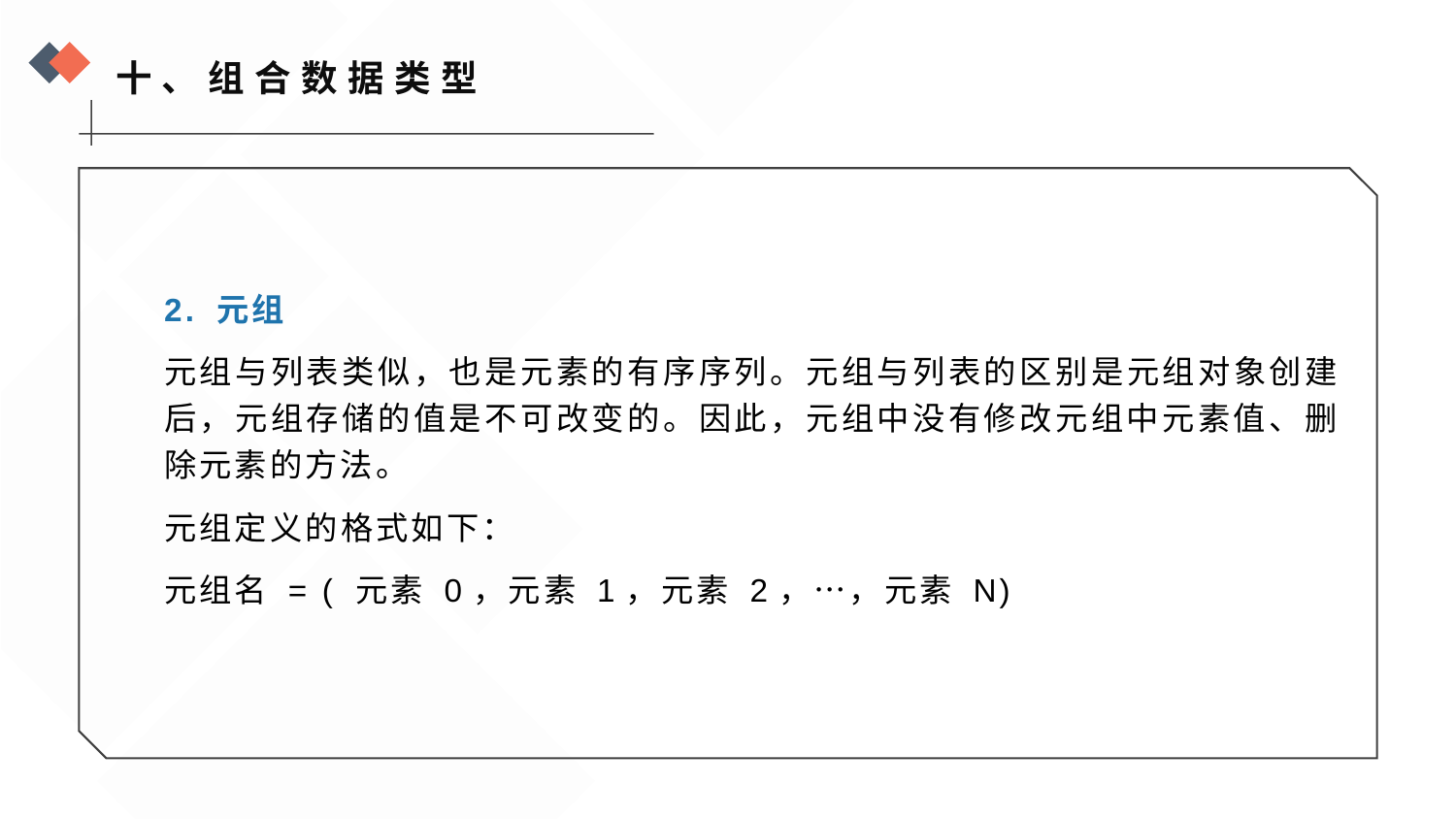

十、组合数据类型

2. 元组
元组与列表类似，也是元素的有序序列。元组与列表的区别是元组对象创建后，元组存储的值是不可改变的。因此，元组中没有修改元组中元素值、删除元素的方法。
元组定义的格式如下：
元组名 = ( 元素 0，元素 1，元素 2，…，元素 N)